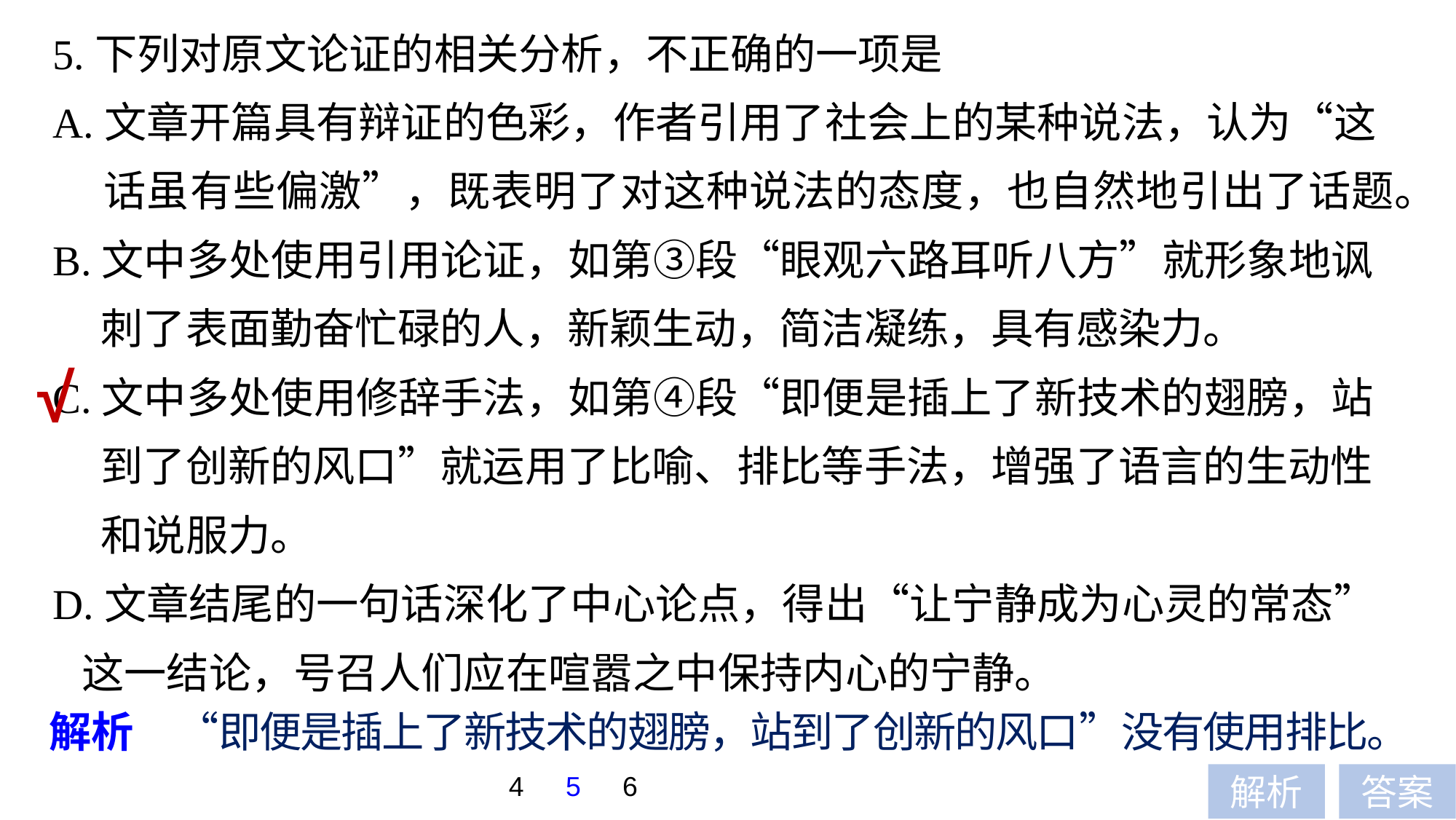

5.下列对原文论证的相关分析，不正确的一项是
A.文章开篇具有辩证的色彩，作者引用了社会上的某种说法，认为“这
    话虽有些偏激”，既表明了对这种说法的态度，也自然地引出了话题。
B.文中多处使用引用论证，如第③段“眼观六路耳听八方”就形象地讽
    刺了表面勤奋忙碌的人，新颖生动，简洁凝练，具有感染力。
C.文中多处使用修辞手法，如第④段“即便是插上了新技术的翅膀，站
    到了创新的风口”就运用了比喻、排比等手法，增强了语言的生动性
    和说服力。
D.文章结尾的一句话深化了中心论点，得出“让宁静成为心灵的常态”
  这一结论，号召人们应在喧嚣之中保持内心的宁静。
√
解析　“即便是插上了新技术的翅膀，站到了创新的风口”没有使用排比。
4
5
6
解析
答案